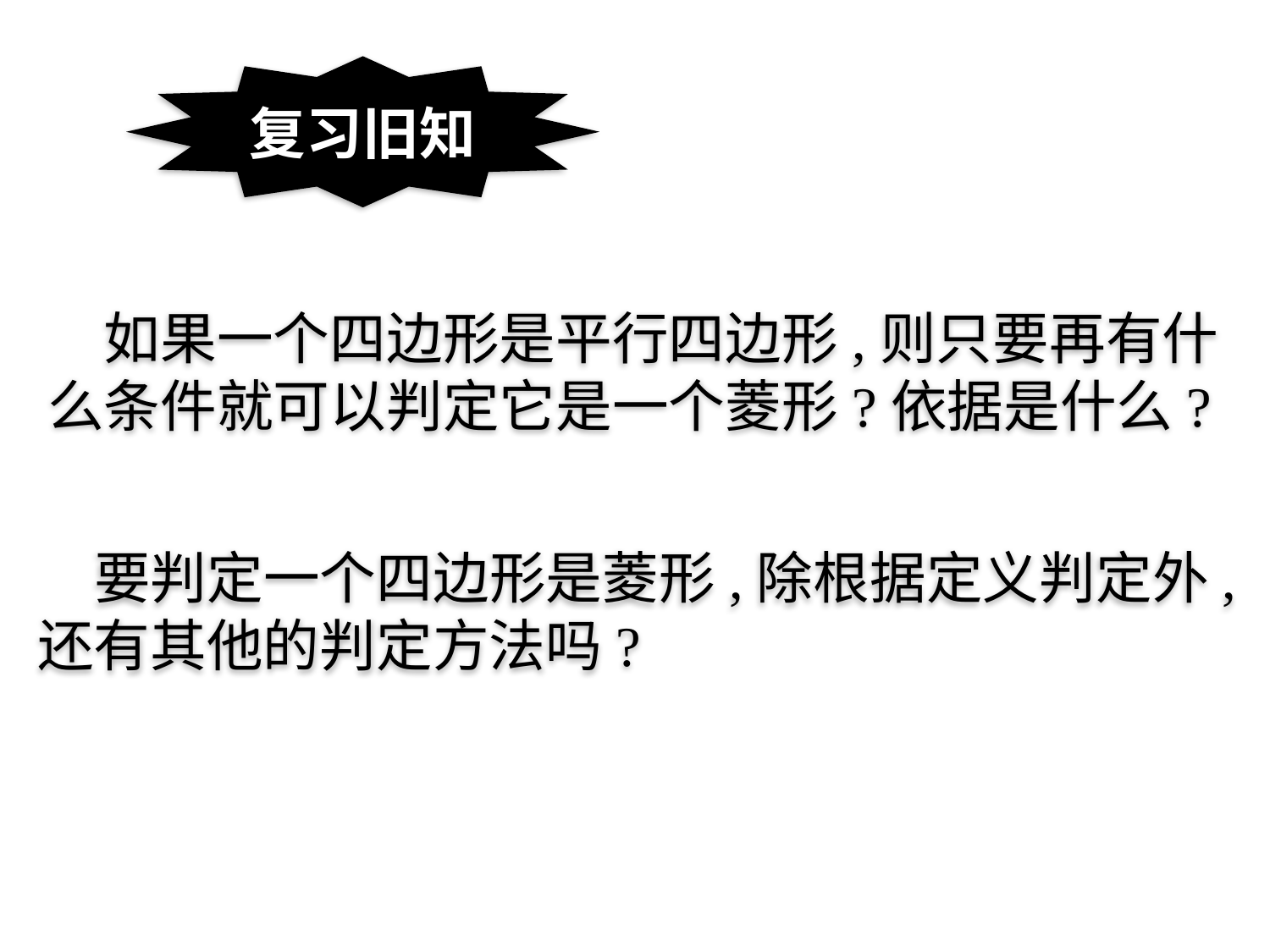

复习旧知
　如果一个四边形是平行四边形,则只要再有什么条件就可以判定它是一个菱形?依据是什么?
　要判定一个四边形是菱形,除根据定义判定外,还有其他的判定方法吗?